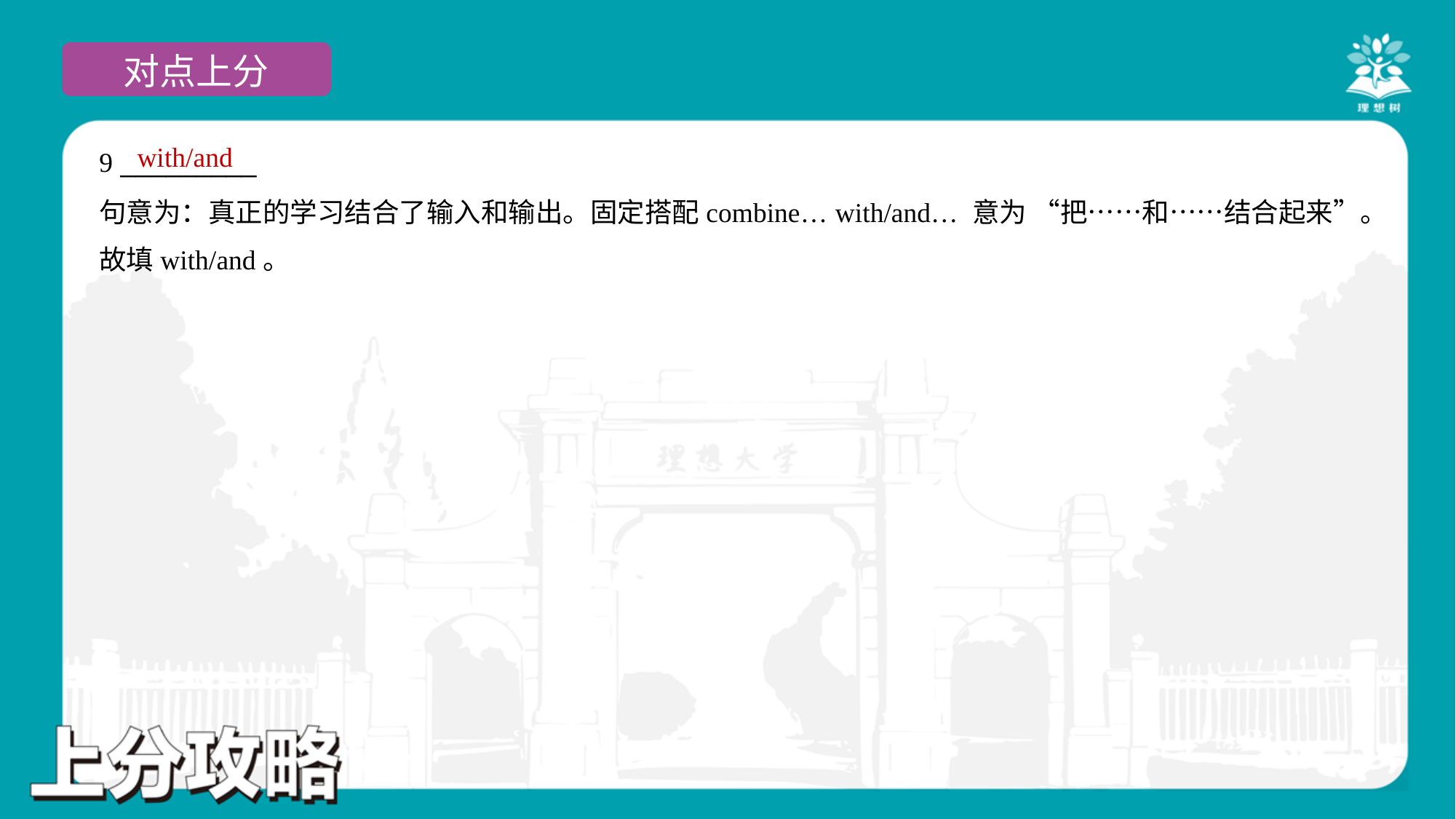

with/and
9 _________
句意为：真正的学习结合了输入和输出。固定搭配combine… with/and… 意为 “把……和……结合起来”。
故填with/and。